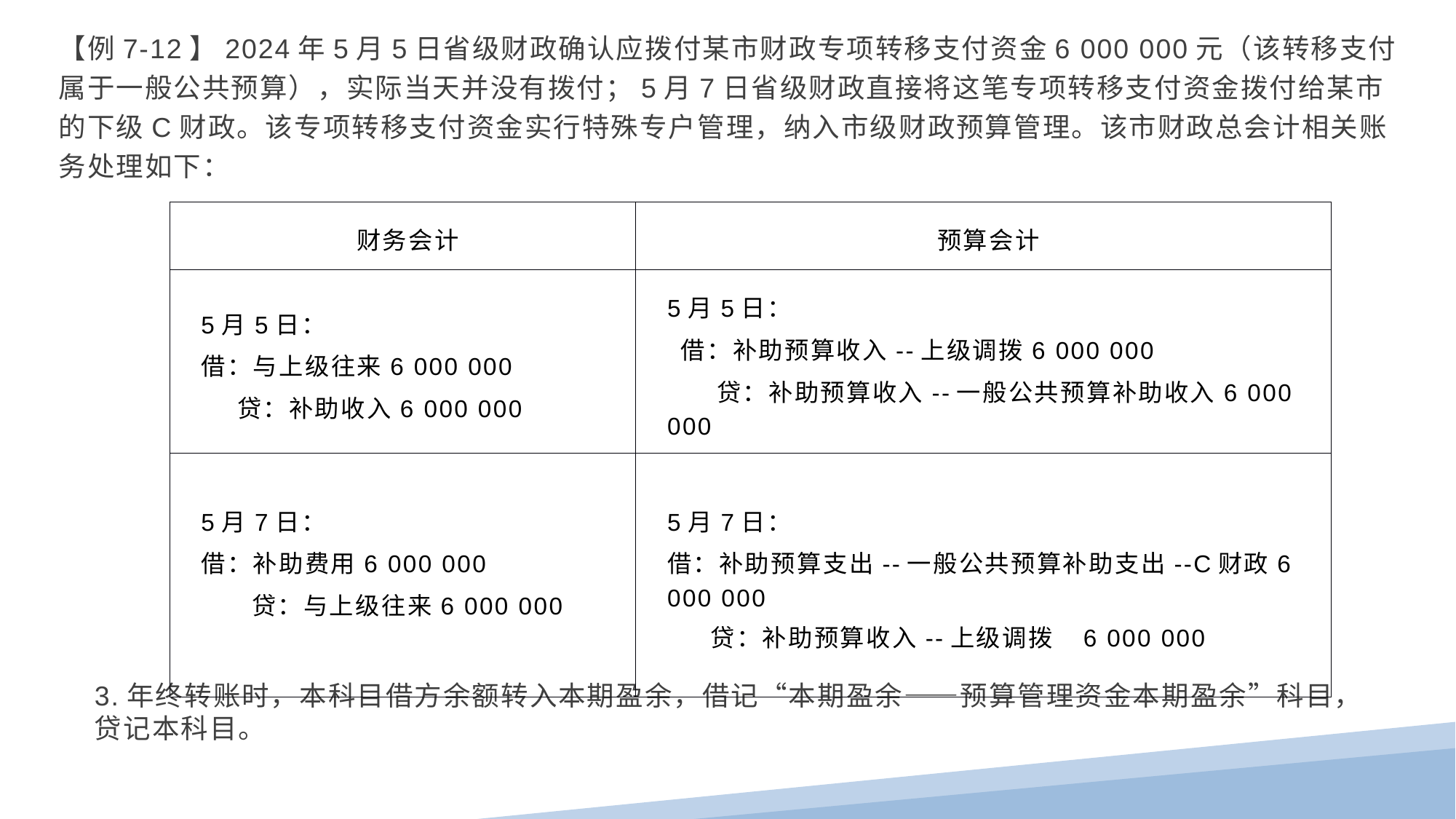

【例7-12】2024年5月5日省级财政确认应拨付某市财政专项转移支付资金6 000 000元（该转移支付属于一般公共预算），实际当天并没有拨付；5月7日省级财政直接将这笔专项转移支付资金拨付给某市的下级C财政。该专项转移支付资金实行特殊专户管理，纳入市级财政预算管理。该市财政总会计相关账务处理如下：
| 财务会计 | 预算会计 |
| --- | --- |
| 5月5日： 借：与上级往来6 000 000 贷：补助收入6 000 000 | 5月5日： 借：补助预算收入--上级调拨6 000 000 贷：补助预算收入--一般公共预算补助收入6 000 000 |
| 5月7日： 借：补助费用6 000 000 贷：与上级往来6 000 000 | 5月7日： 借：补助预算支出--一般公共预算补助支出--C财政6 000 000 贷：补助预算收入--上级调拨 6 000 000 |
3.年终转账时，本科目借方余额转入本期盈余，借记“本期盈余——预算管理资金本期盈余”科目，贷记本科目。